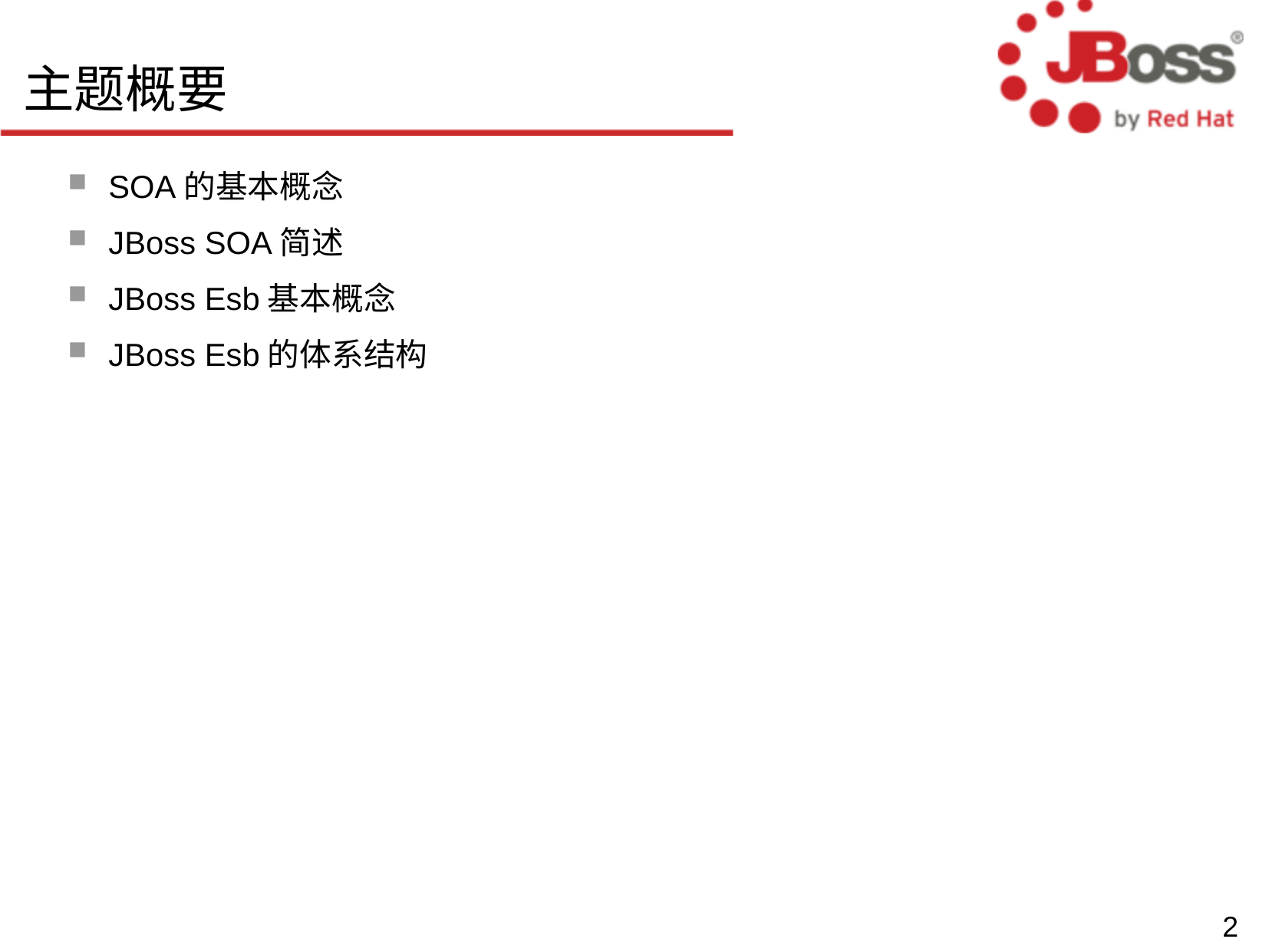

主题概要
SOA的基本概念
JBoss SOA简述
JBoss Esb基本概念
JBoss Esb的体系结构